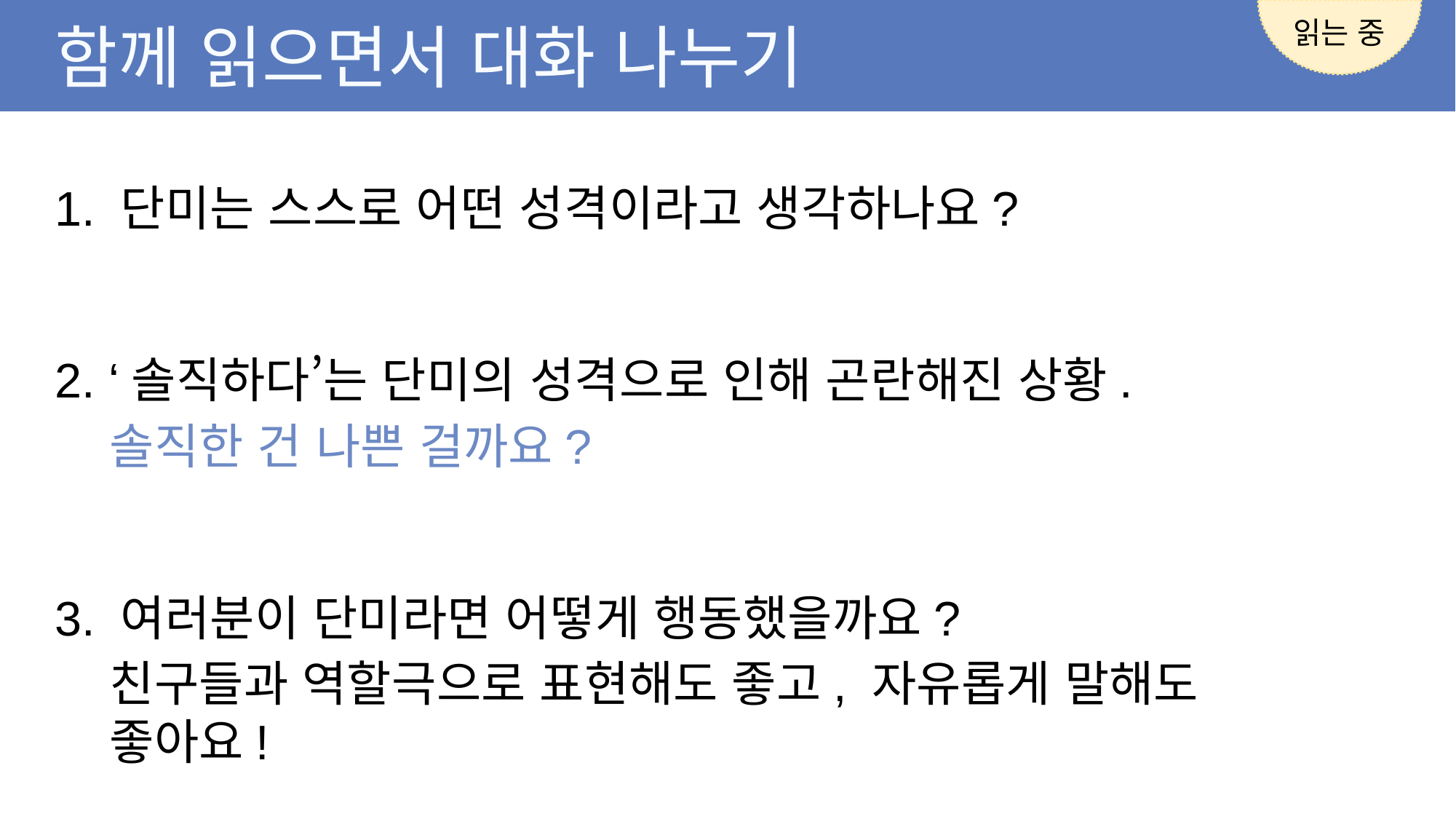

읽는 중

함께 읽으면서 대화 나누기
1. 단미는 스스로 어떤 성격이라고 생각하나요?

2. ‘솔직하다’는 단미의 성격으로 인해 곤란해진 상황.
솔직한 건 나쁜 걸까요?

3. 여러분이 단미라면 어떻게 행동했을까요?
친구들과 역할극으로 표현해도 좋고, 자유롭게 말해도 좋아요!